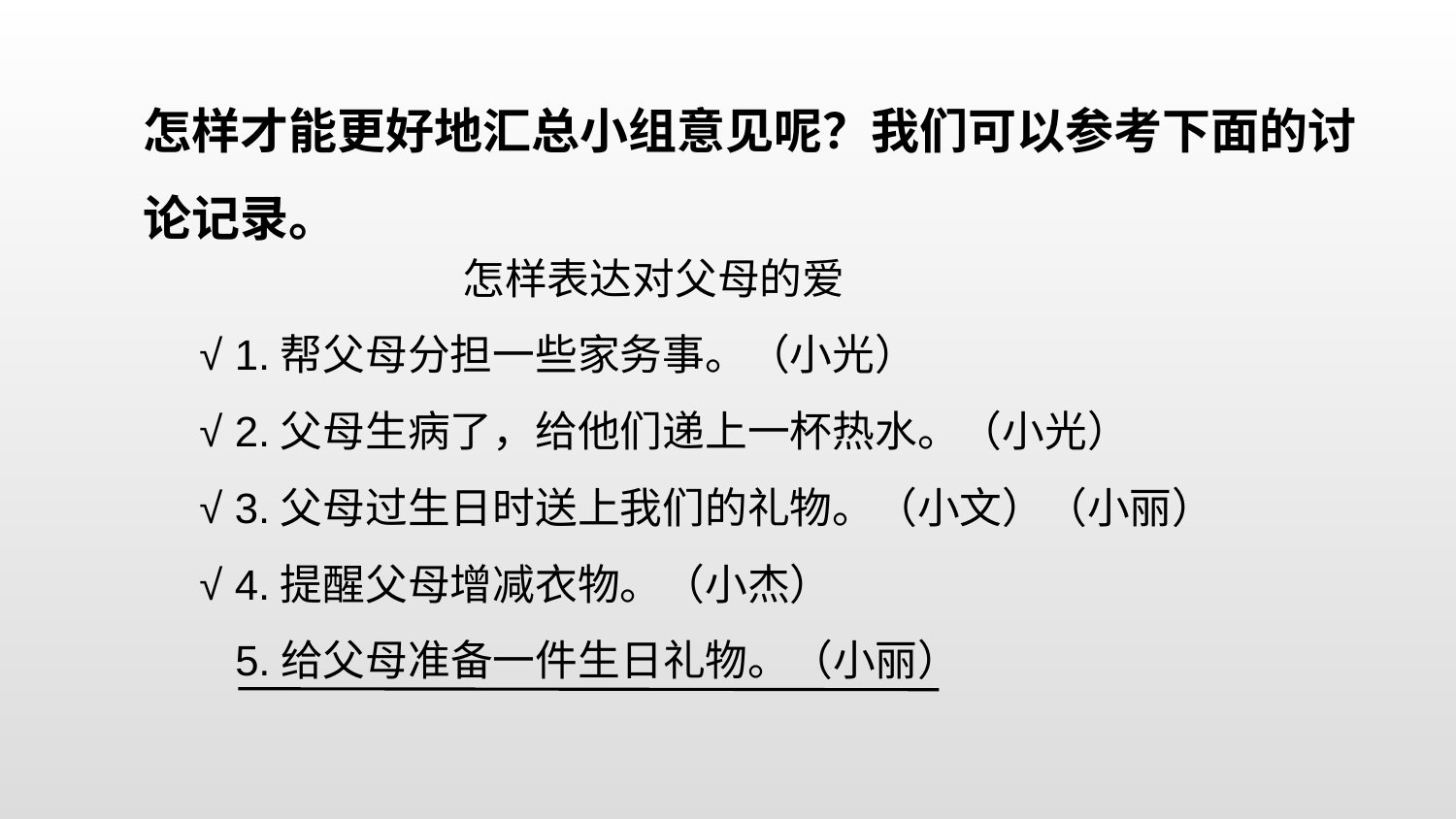

怎样才能更好地汇总小组意见呢？我们可以参考下面的讨论记录。
                                 怎样表达对父母的爱
     √ 1.帮父母分担一些家务事。（小光）
     √ 2.父母生病了，给他们递上一杯热水。（小光）
     √ 3.父母过生日时送上我们的礼物。（小文）（小丽）
     √ 4.提醒父母增减衣物。（小杰）
        5.给父母准备一件生日礼物。（小丽）